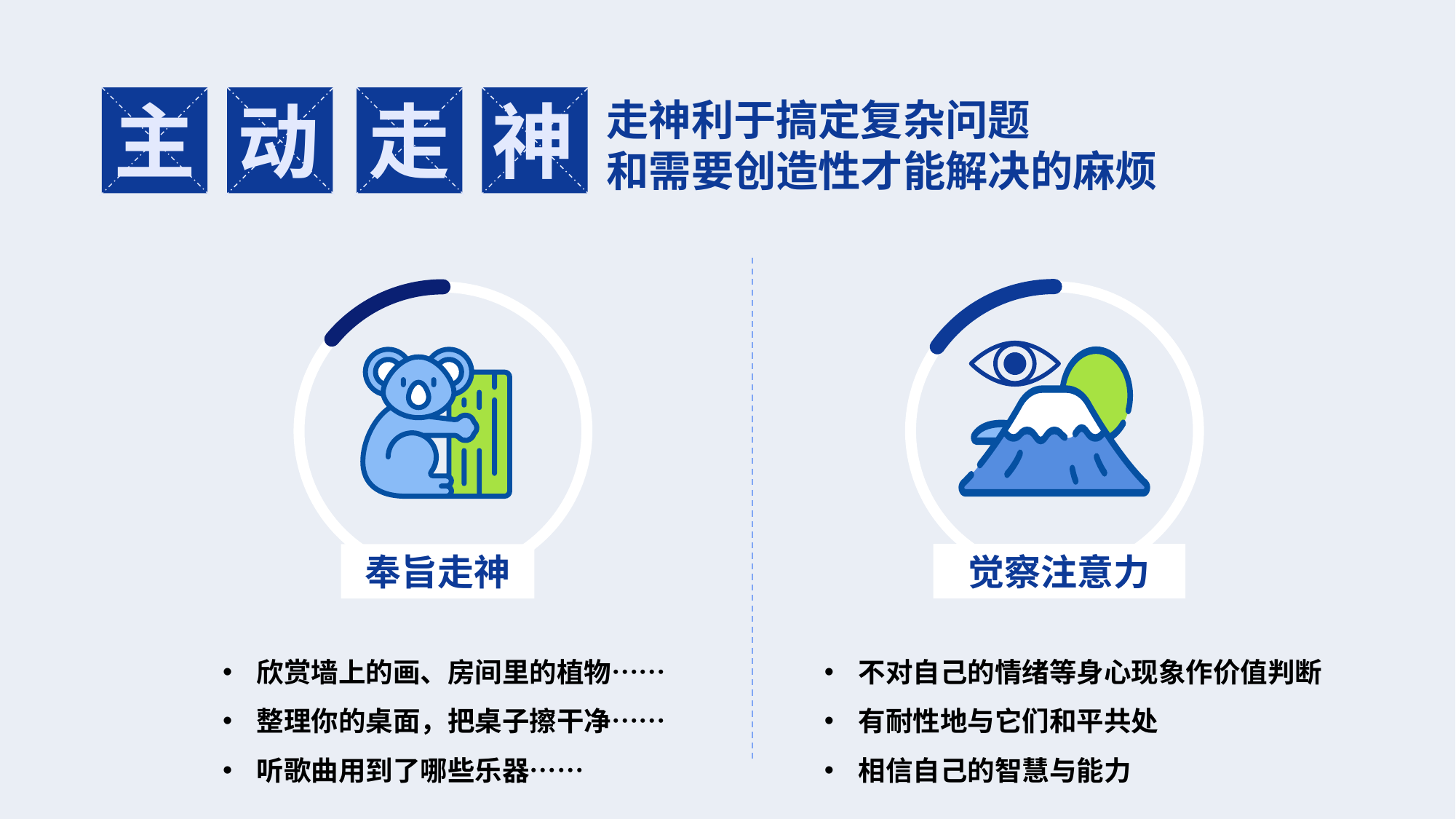

主
动
走
神

走神利于搞定复杂问题
和需要创造性才能解决的麻烦

觉察注意力
奉旨走神
欣赏墙上的画、房间里的植物……
整理你的桌面，把桌子擦干净……
听歌曲用到了哪些乐器……
不对自己的情绪等身心现象作价值判断
有耐性地与它们和平共处
相信自己的智慧与能力